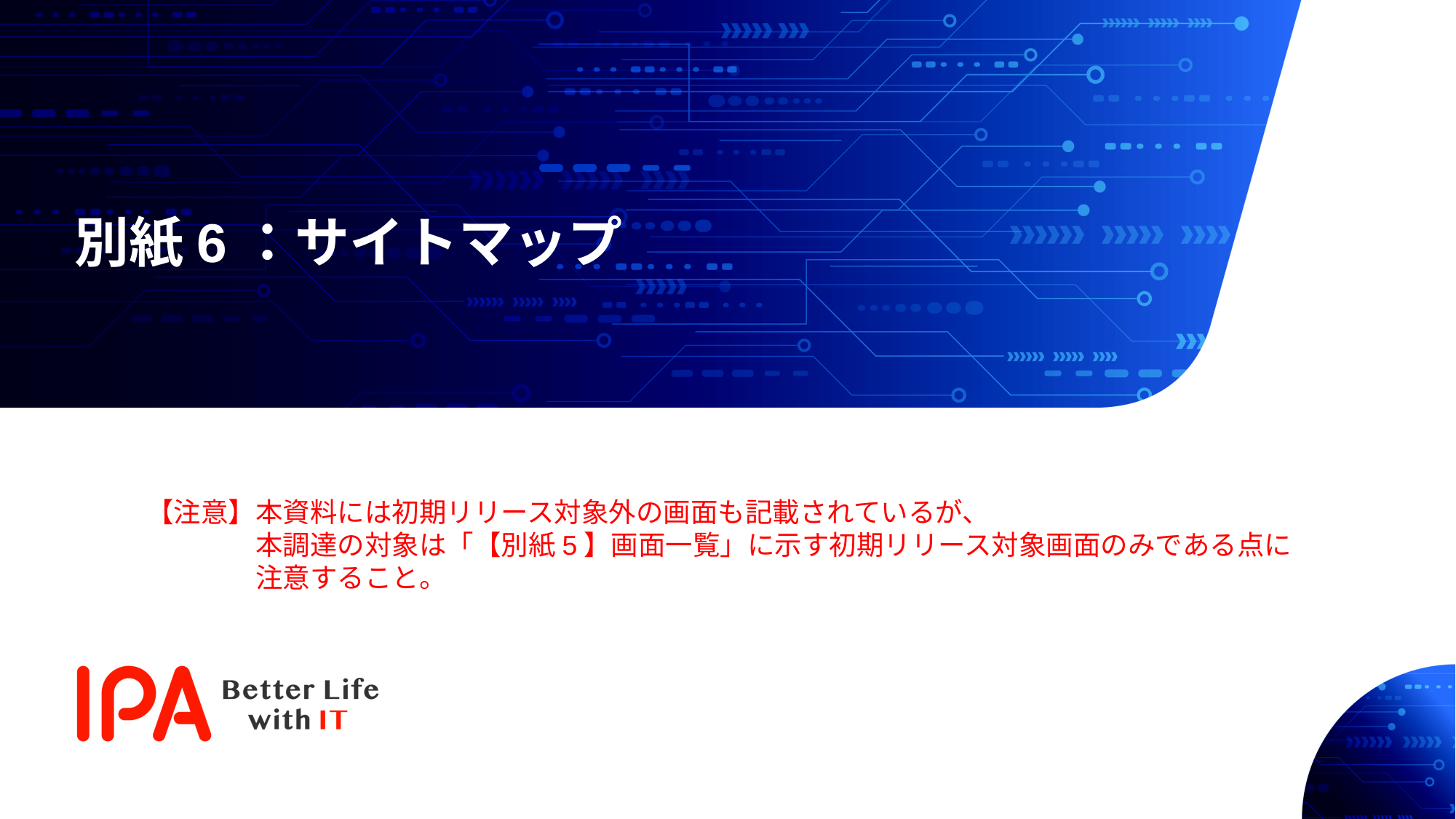

# 別紙6：サイトマップ
【注意】本資料には初期リリース対象外の画面も記載されているが、
　　　　本調達の対象は「【別紙5】画面一覧」に示す初期リリース対象画面のみである点に
　　　　注意すること。